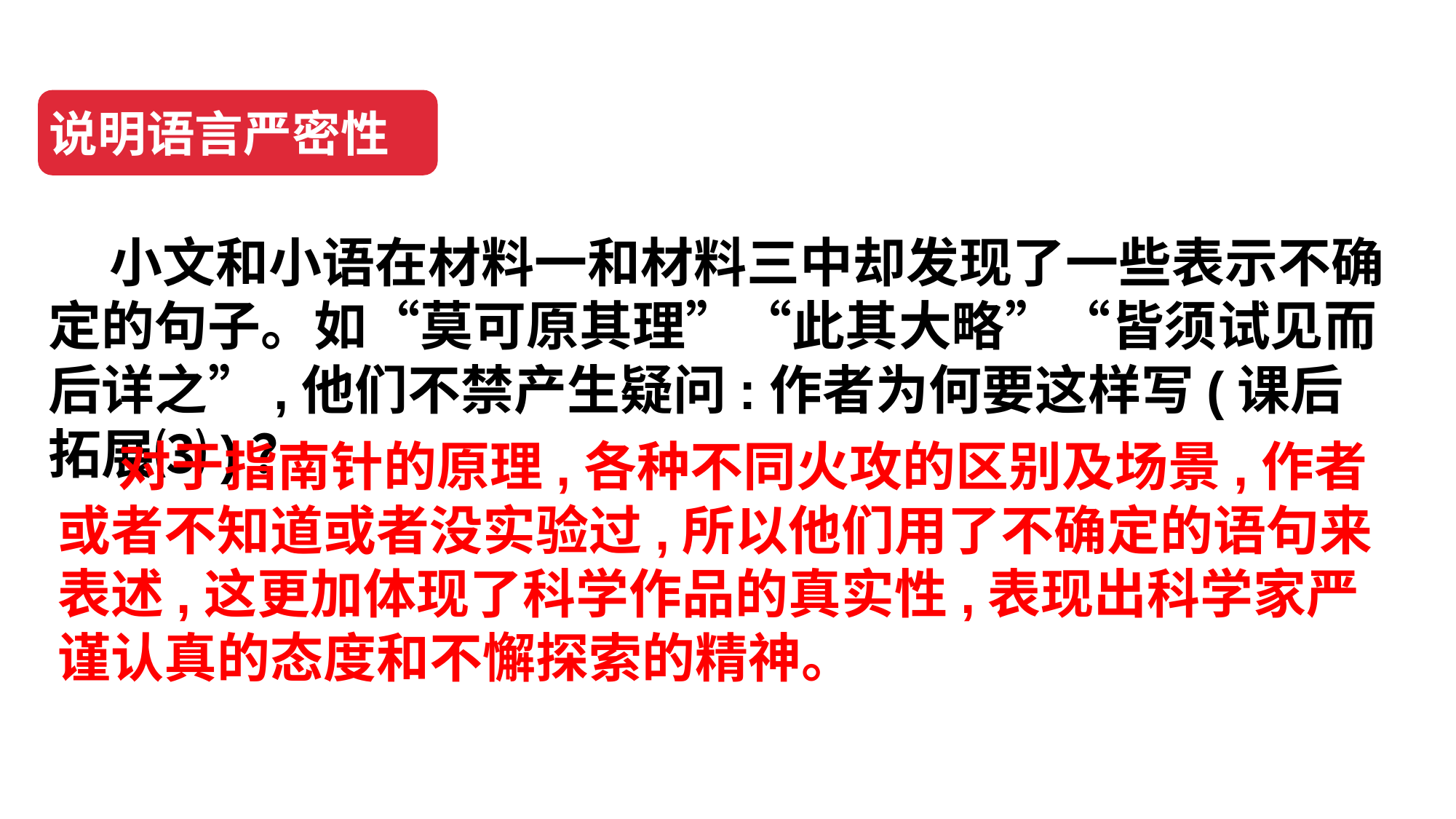

说明语言严密性
    小文和小语在材料一和材料三中却发现了一些表示不确定的句子。如“莫可原其理”“此其大略”“皆须试见而后详之”,他们不禁产生疑问:作者为何要这样写(课后拓展⑶)？
    对于指南针的原理,各种不同火攻的区别及场景,作者或者不知道或者没实验过,所以他们用了不确定的语句来表述,这更加体现了科学作品的真实性,表现出科学家严谨认真的态度和不懈探索的精神。